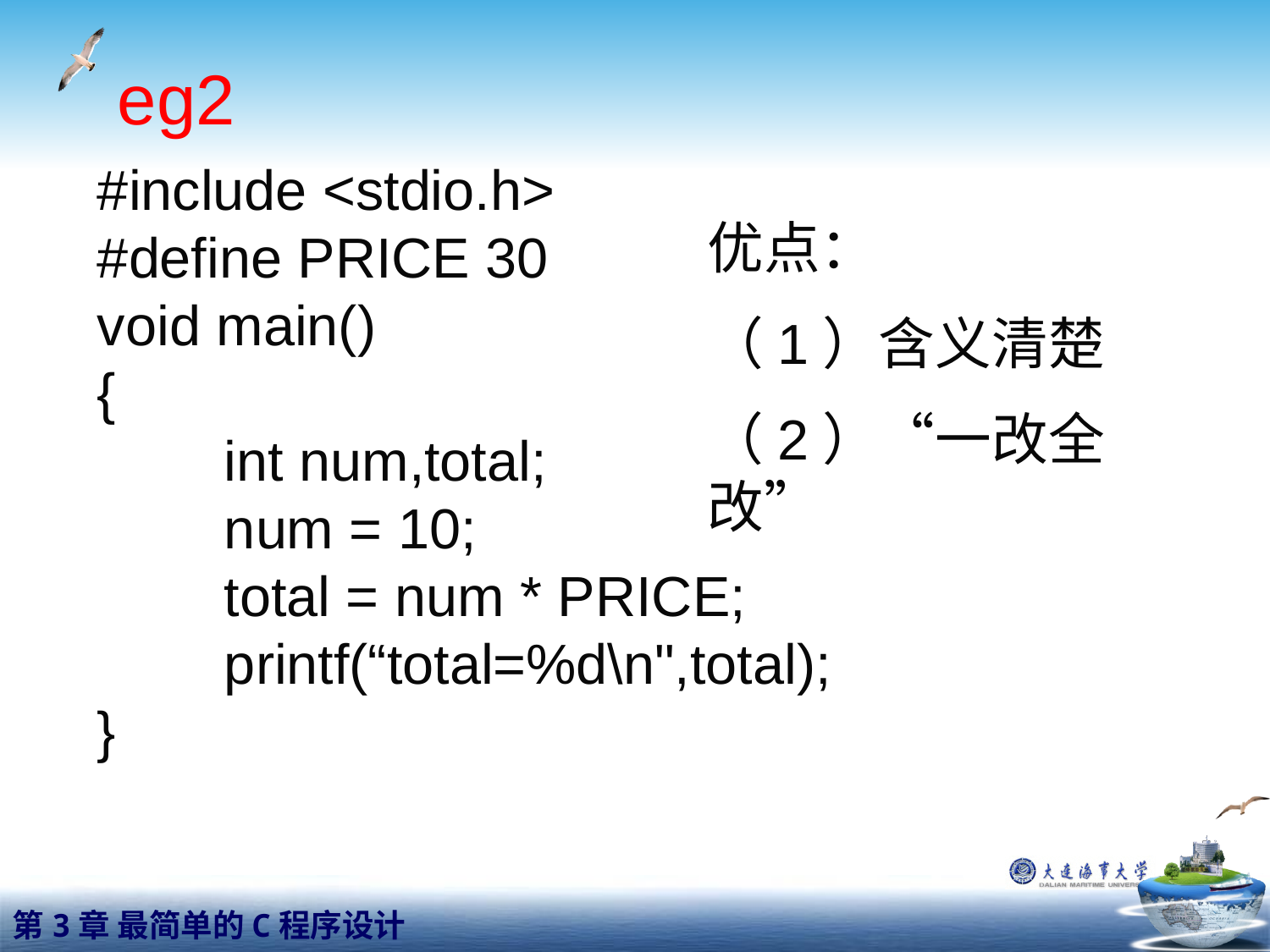

eg2
#include <stdio.h>
#define PRICE 30
void main()
{
	int num,total;
	num = 10;
	total = num * PRICE;
	printf(“total=%d\n",total);
}
优点：
（1）含义清楚
（2）“一改全改”